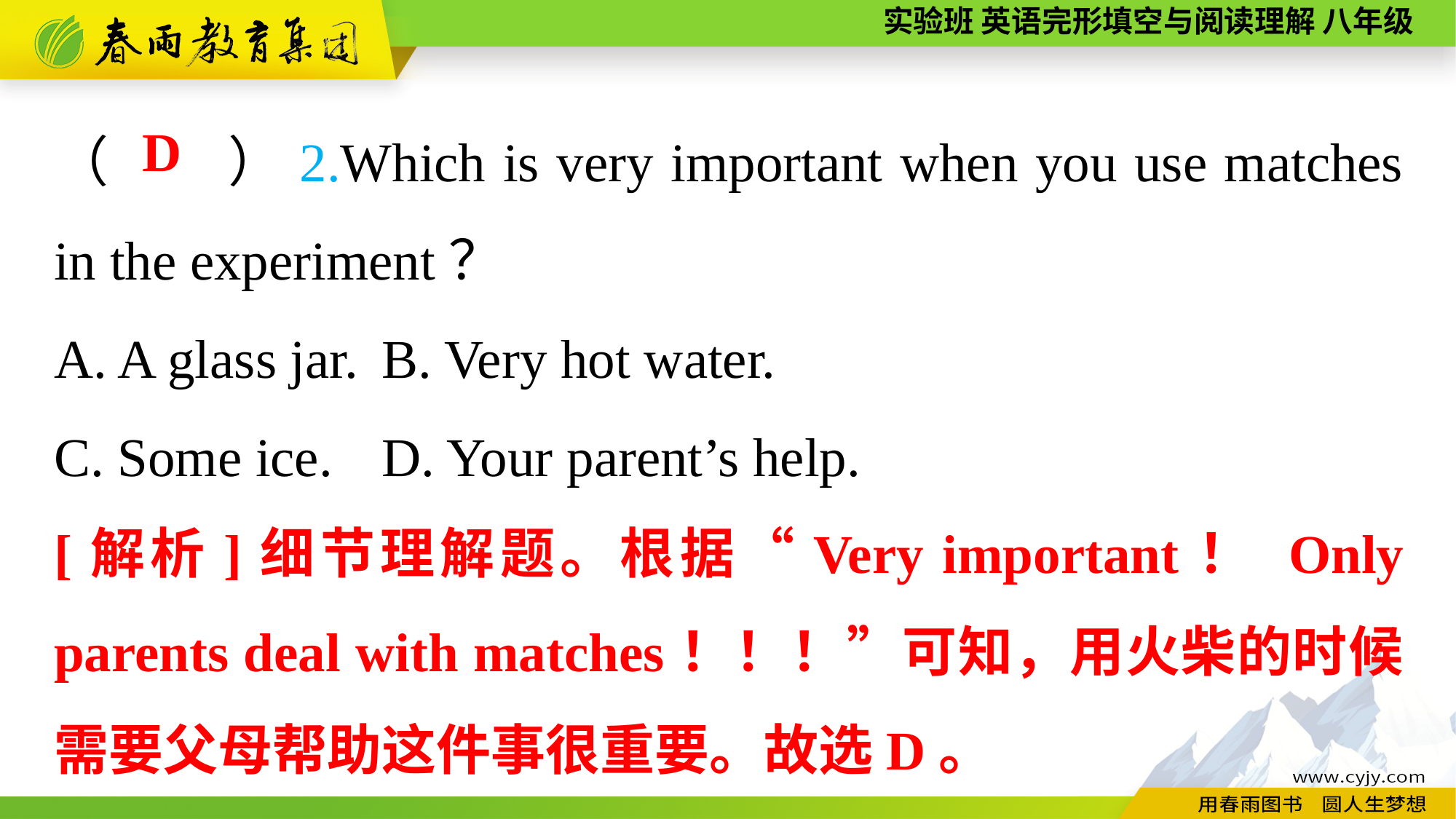

（　　）2.Which is very important when you use matches in the experiment？
A. A glass jar.	B. Very hot water.
C. Some ice.	D. Your parent’s help.
D
[解析]细节理解题。根据“Very important！ Only parents deal with matches！！！”可知，用火柴的时候需要父母帮助这件事很重要。故选D。